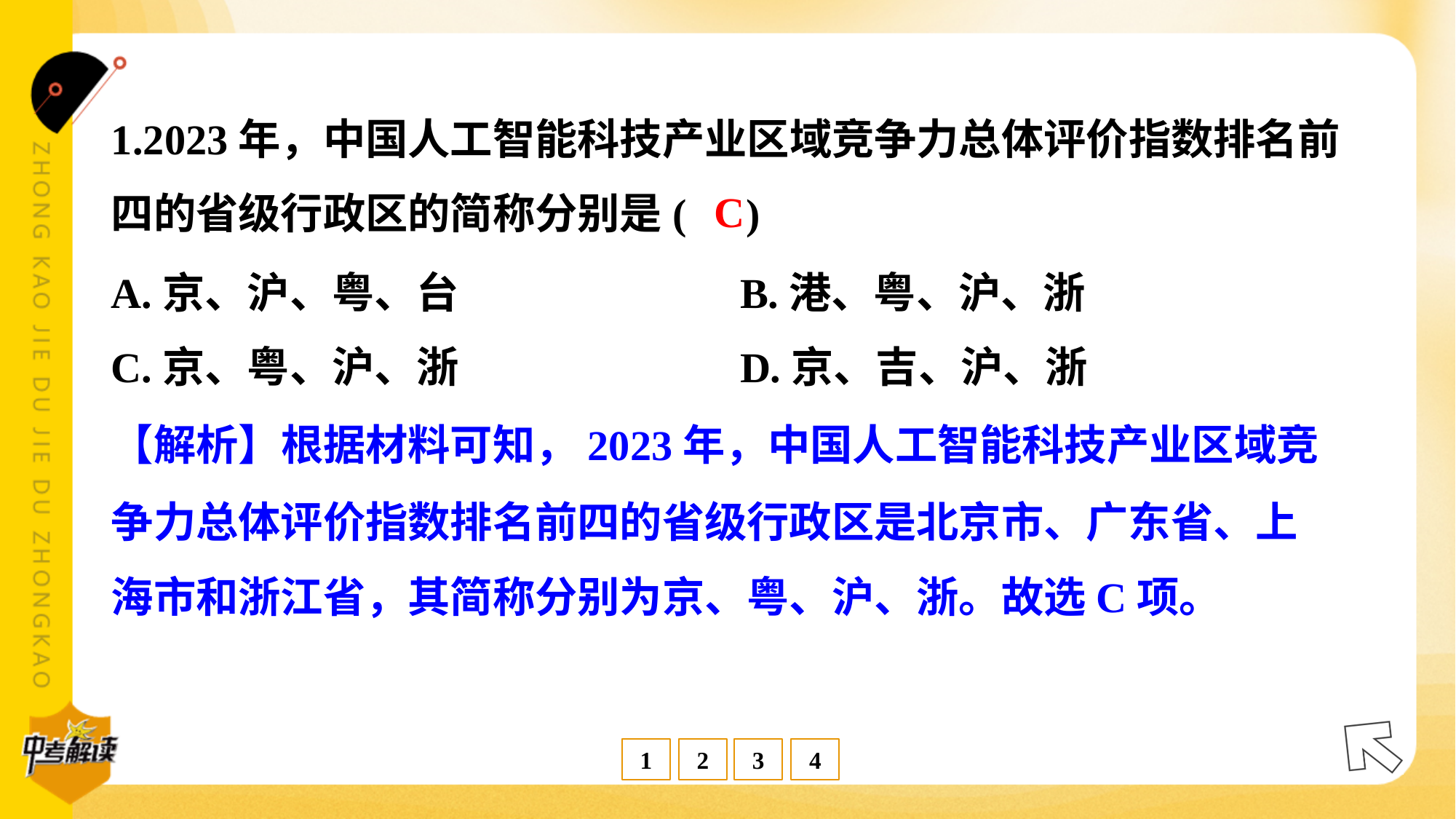

1.2023年，中国人工智能科技产业区域竞争力总体评价指数排名前
四的省级行政区的简称分别是(     )
C
A.京、沪、粤、台	B.港、粤、沪、浙
C.京、粤、沪、浙	D.京、吉、沪、浙
【解析】根据材料可知，2023年，中国人工智能科技产业区域竞
争力总体评价指数排名前四的省级行政区是北京市、广东省、上
海市和浙江省，其简称分别为京、粤、沪、浙。故选C项。